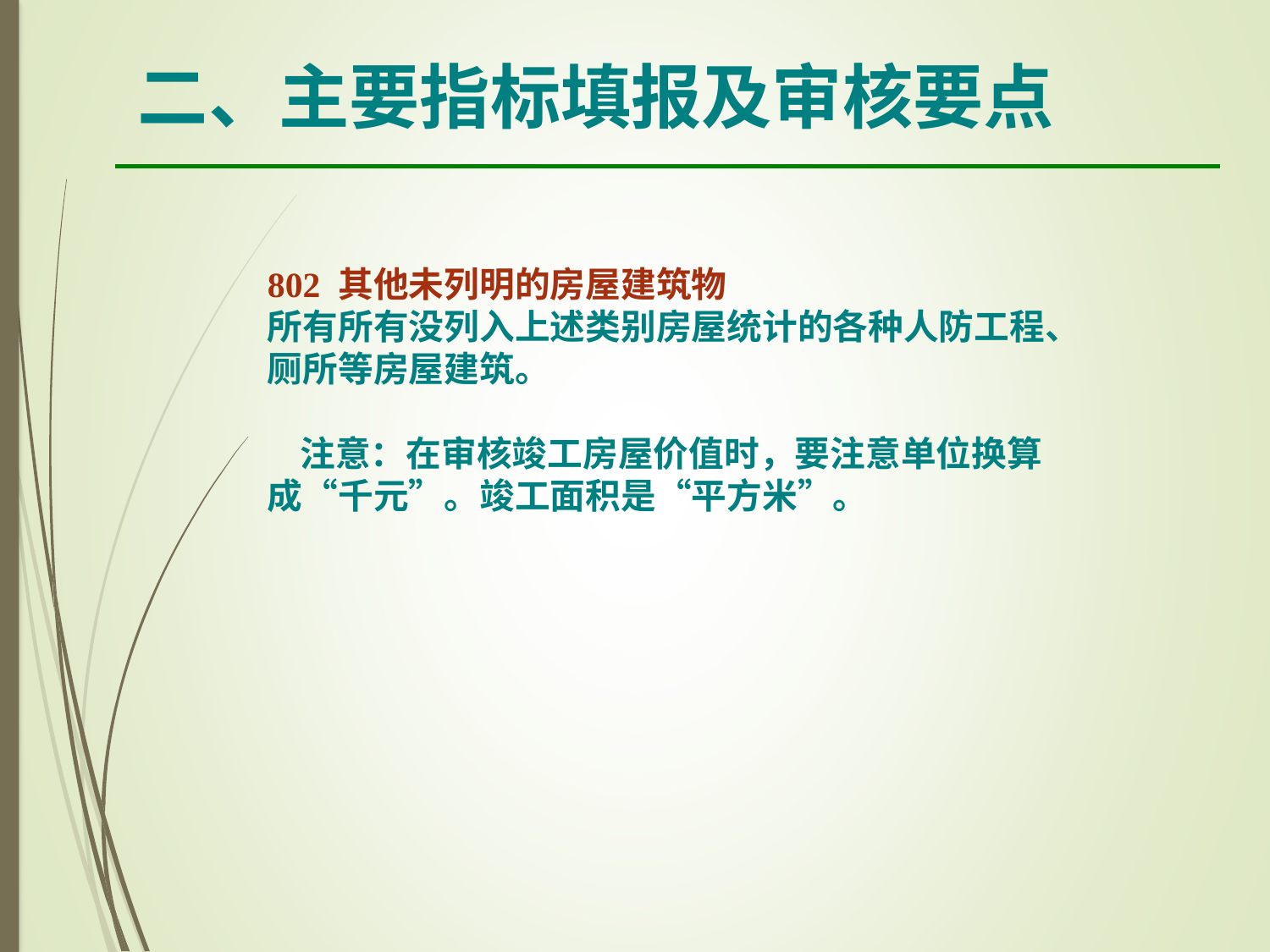

二、主要指标填报及审核要点

802 其他未列明的房屋建筑物
所有所有没列入上述类别房屋统计的各种人防工程、厕所等房屋建筑。

   注意：在审核竣工房屋价值时，要注意单位换算成“千元”。竣工面积是“平方米”。